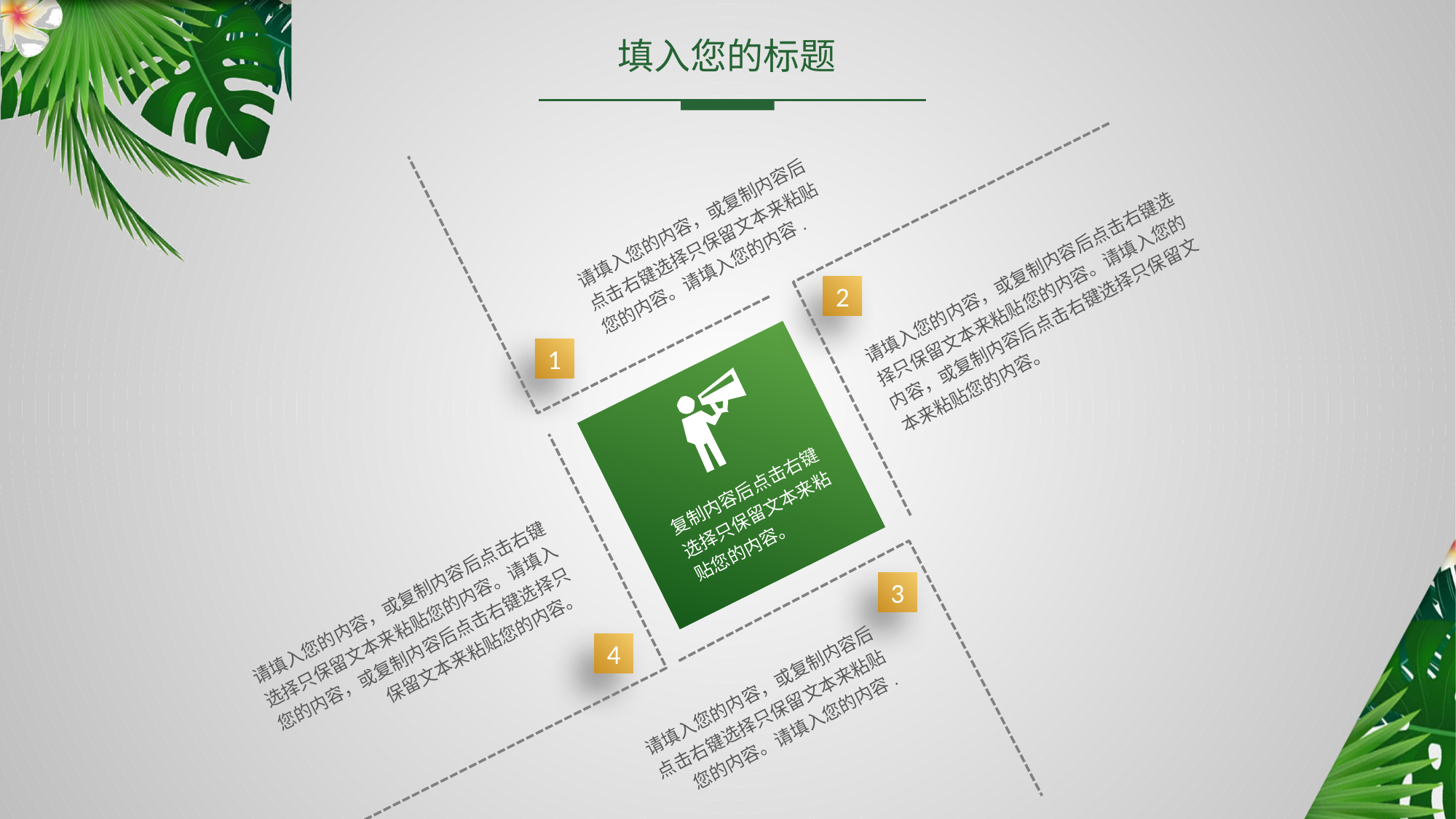

填入您的标题

1

2
请填入您的内容，或复制内容后点击右键选择只保留文本来粘贴您的内容。请填入您的内容.
请填入您的内容，或复制内容后点击右键选择只保留文本来粘贴您的内容。请填入您的内容，或复制内容后点击右键选择只保留文本来粘贴您的内容。

复制内容后点击右键选择只保留文本来粘贴您的内容。

4
3

请填入您的内容，或复制内容后点击右键选择只保留文本来粘贴您的内容。请填入您的内容，或复制内容后点击右键选择只保留文本来粘贴您的内容。
请填入您的内容，或复制内容后点击右键选择只保留文本来粘贴您的内容。请填入您的内容.